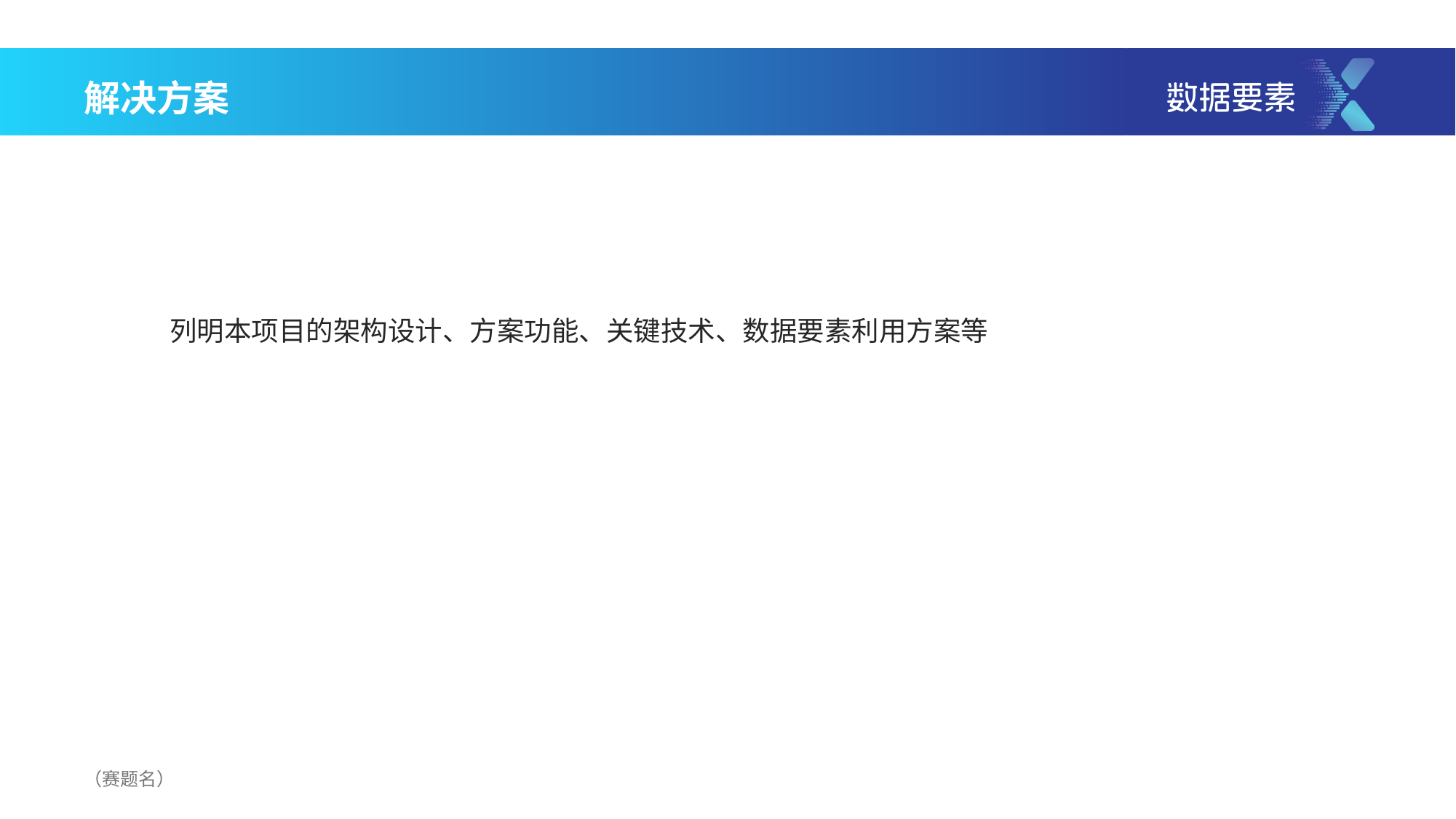

解决方案
列明本项目的架构设计、方案功能、关键技术、数据要素利用方案等
（赛题名）
4